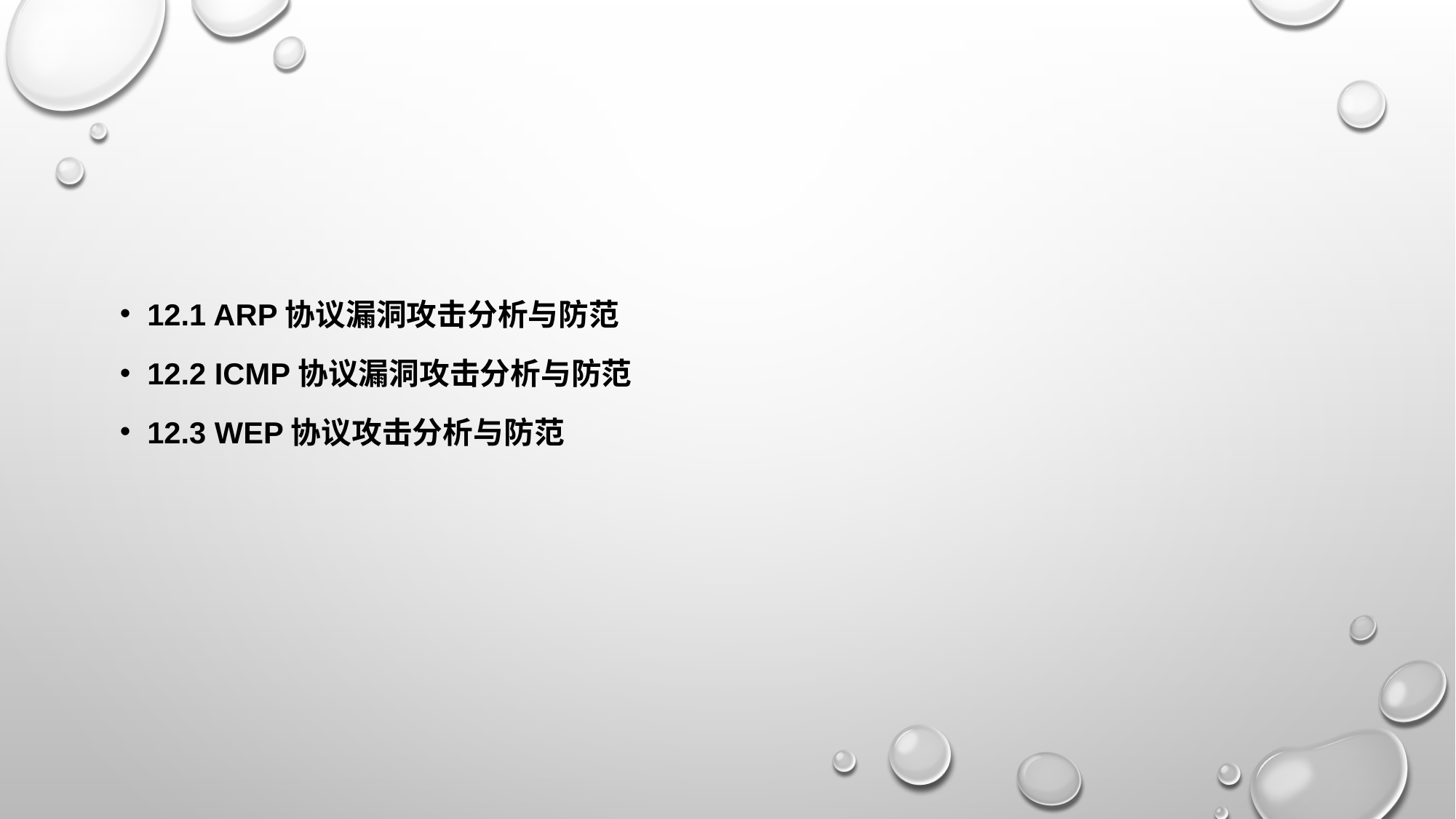

#
12.1 ARP协议漏洞攻击分析与防范
12.2 ICMP协议漏洞攻击分析与防范
12.3 WEP协议攻击分析与防范